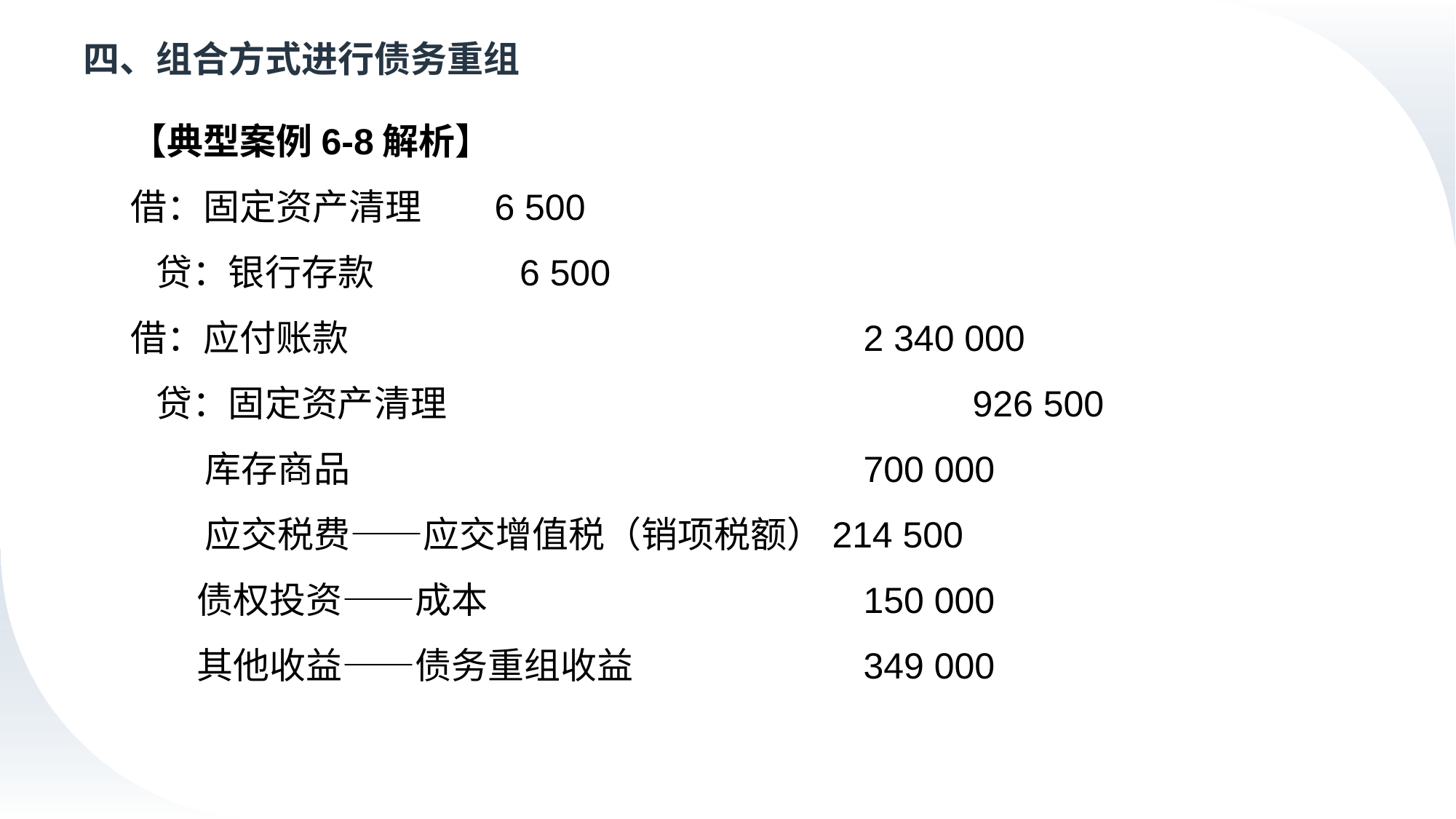

# 四、组合方式进行债务重组
【典型案例6-8解析】
借：固定资产清理	6 500
  贷：银行存款	   	  6 500
借：应付账款	  	   	   	   	    2 340 000
  贷：固定资产清理		   	   	   	    926 500
        库存商品	     	   	   	   	    700 000
        应交税费——应交增值税（销项税额）214 500
       债权投资——成本   	   	   	    150 000
       其他收益——债务重组收益	   	    349 000